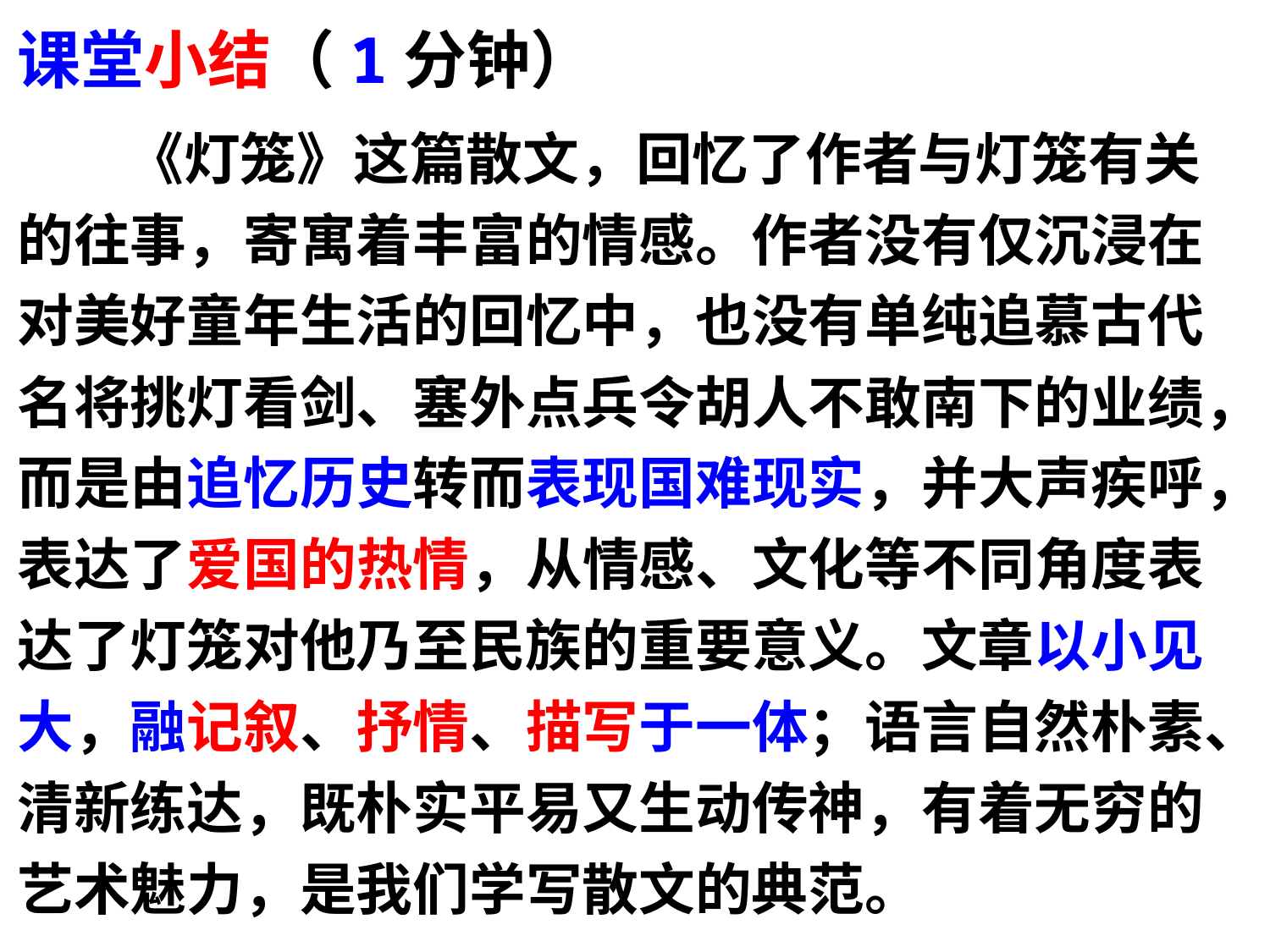

课堂小结（1分钟）
《灯笼》这篇散文，回忆了作者与灯笼有关的往事，寄寓着丰富的情感。作者没有仅沉浸在对美好童年生活的回忆中，也没有单纯追慕古代名将挑灯看剑、塞外点兵令胡人不敢南下的业绩，而是由追忆历史转而表现国难现实，并大声疾呼，表达了爱国的热情，从情感、文化等不同角度表达了灯笼对他乃至民族的重要意义。文章以小见大，融记叙、抒情、描写于一体；语言自然朴素、清新练达，既朴实平易又生动传神，有着无穷的艺术魅力，是我们学写散文的典范。